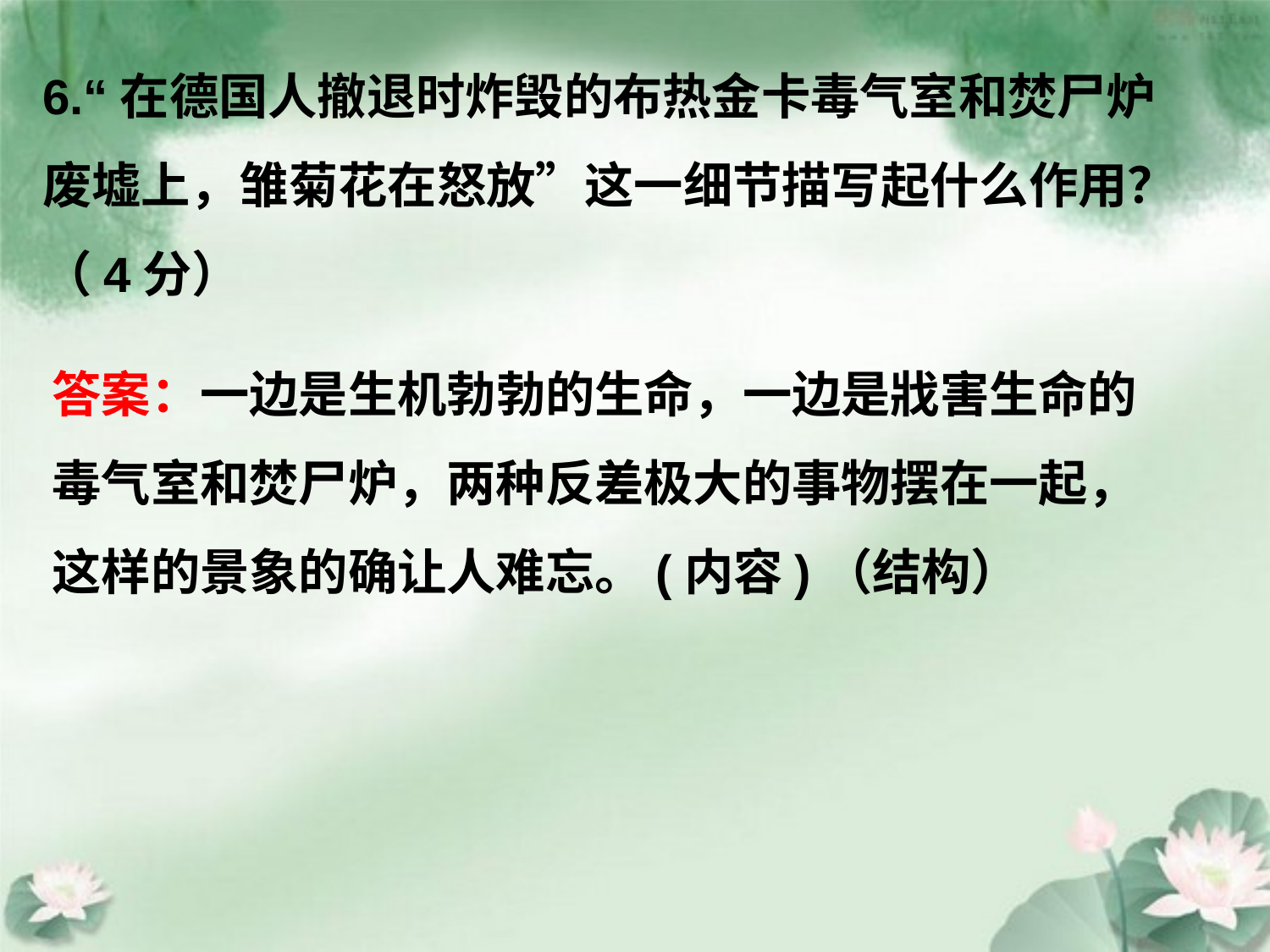

6.“在德国人撤退时炸毁的布热金卡毒气室和焚尸炉废墟上，雏菊花在怒放”这一细节描写起什么作用？（4分）
答案：一边是生机勃勃的生命，一边是戕害生命的毒气室和焚尸炉，两种反差极大的事物摆在一起，这样的景象的确让人难忘。(内容)（结构）